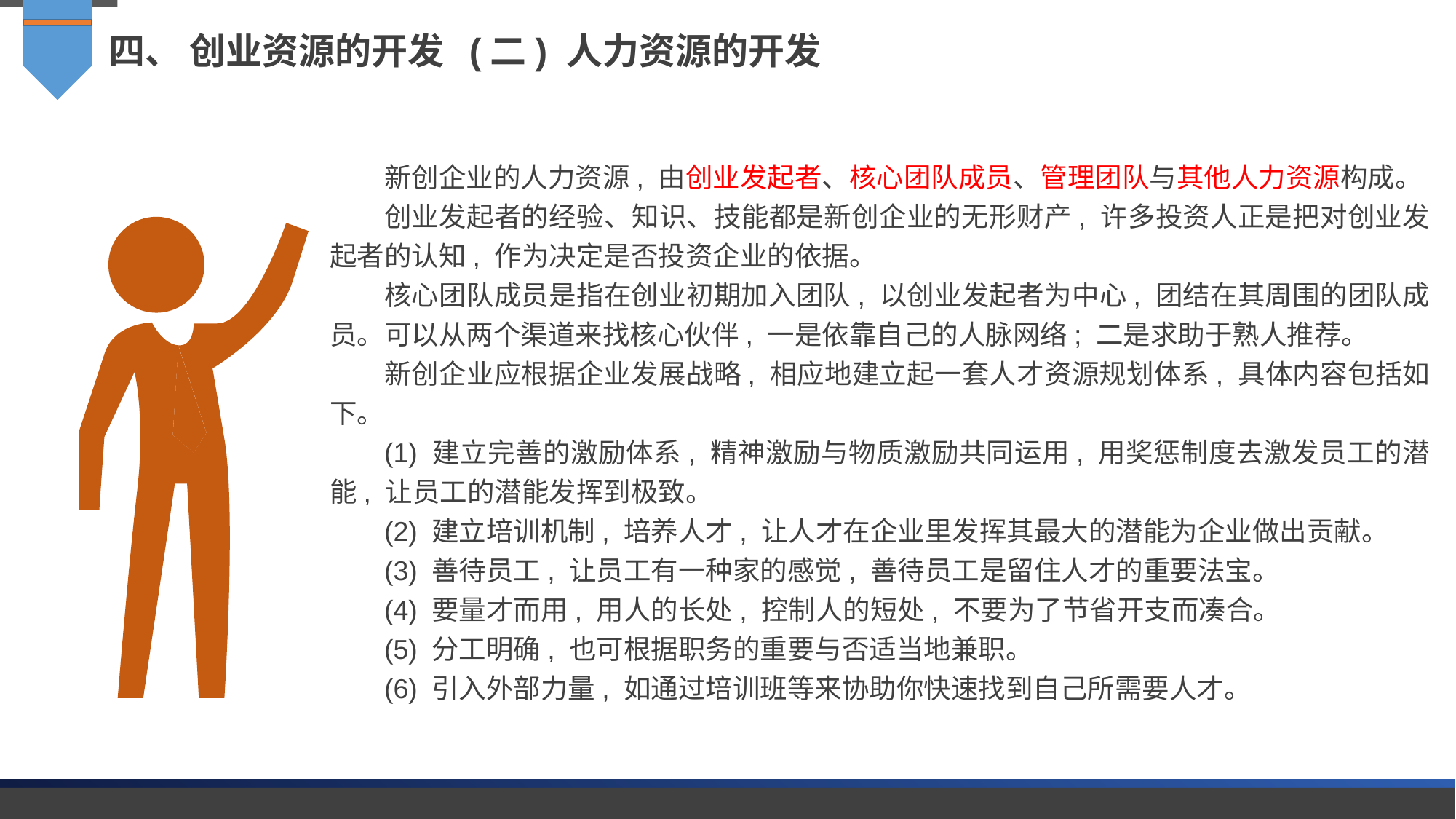

四、 创业资源的开发  (二) 人力资源的开发
新创企业的人力资源, 由创业发起者、核心团队成员、管理团队与其他人力资源构成。
创业发起者的经验、知识、技能都是新创企业的无形财产, 许多投资人正是把对创业发起者的认知, 作为决定是否投资企业的依据。
核心团队成员是指在创业初期加入团队, 以创业发起者为中心, 团结在其周围的团队成员。可以从两个渠道来找核心伙伴, 一是依靠自己的人脉网络; 二是求助于熟人推荐。
新创企业应根据企业发展战略, 相应地建立起一套人才资源规划体系, 具体内容包括如下。
(1) 建立完善的激励体系, 精神激励与物质激励共同运用, 用奖惩制度去激发员工的潜能, 让员工的潜能发挥到极致。
(2) 建立培训机制, 培养人才, 让人才在企业里发挥其最大的潜能为企业做出贡献。
(3) 善待员工, 让员工有一种家的感觉, 善待员工是留住人才的重要法宝。
(4) 要量才而用, 用人的长处, 控制人的短处, 不要为了节省开支而凑合。
(5) 分工明确, 也可根据职务的重要与否适当地兼职。
(6) 引入外部力量, 如通过培训班等来协助你快速找到自己所需要人才。